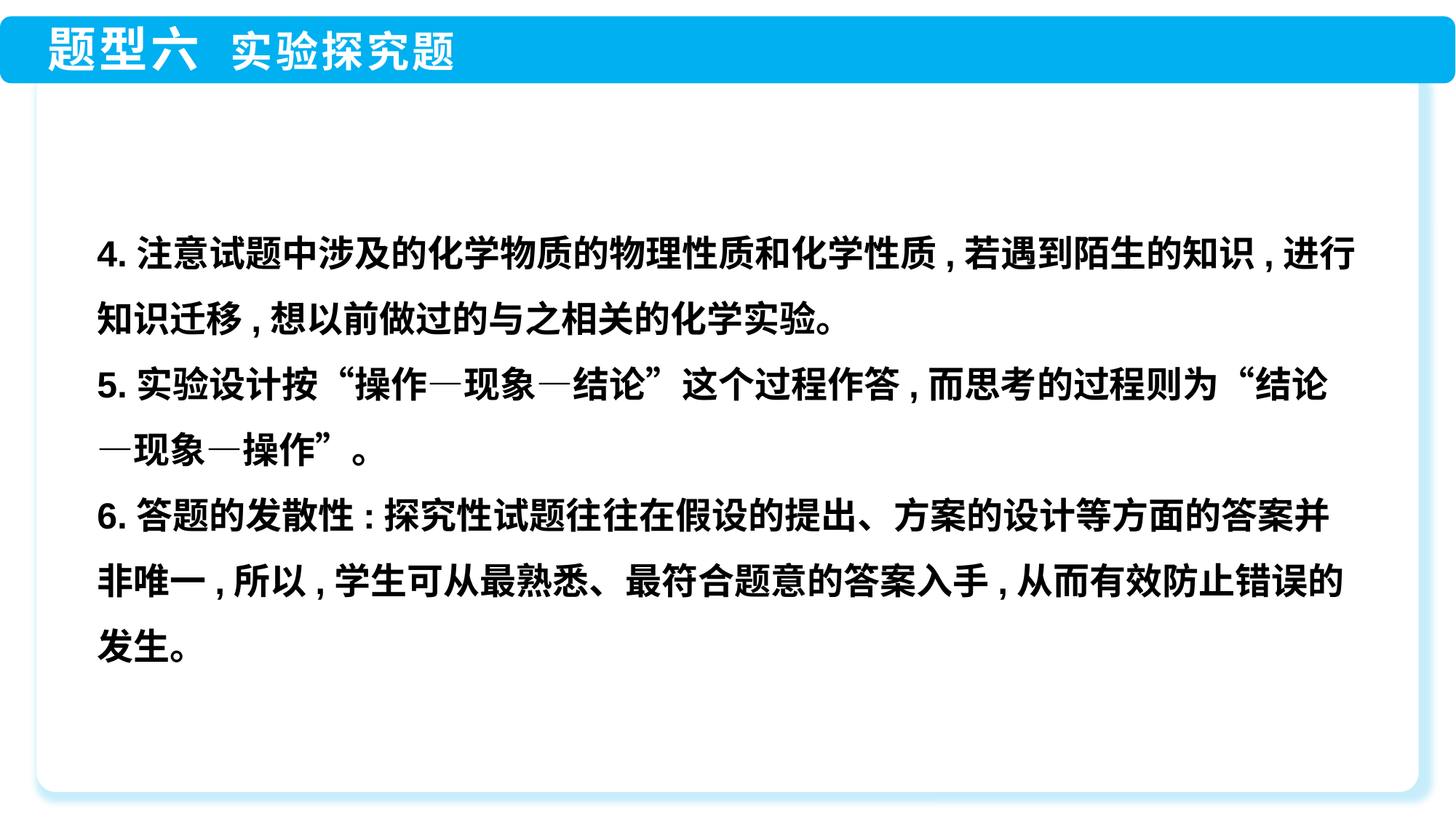

4.注意试题中涉及的化学物质的物理性质和化学性质,若遇到陌生的知识,进行知识迁移,想以前做过的与之相关的化学实验。
5.实验设计按“操作—现象—结论”这个过程作答,而思考的过程则为“结论—现象—操作”。
6.答题的发散性:探究性试题往往在假设的提出、方案的设计等方面的答案并非唯一,所以,学生可从最熟悉、最符合题意的答案入手,从而有效防止错误的发生。